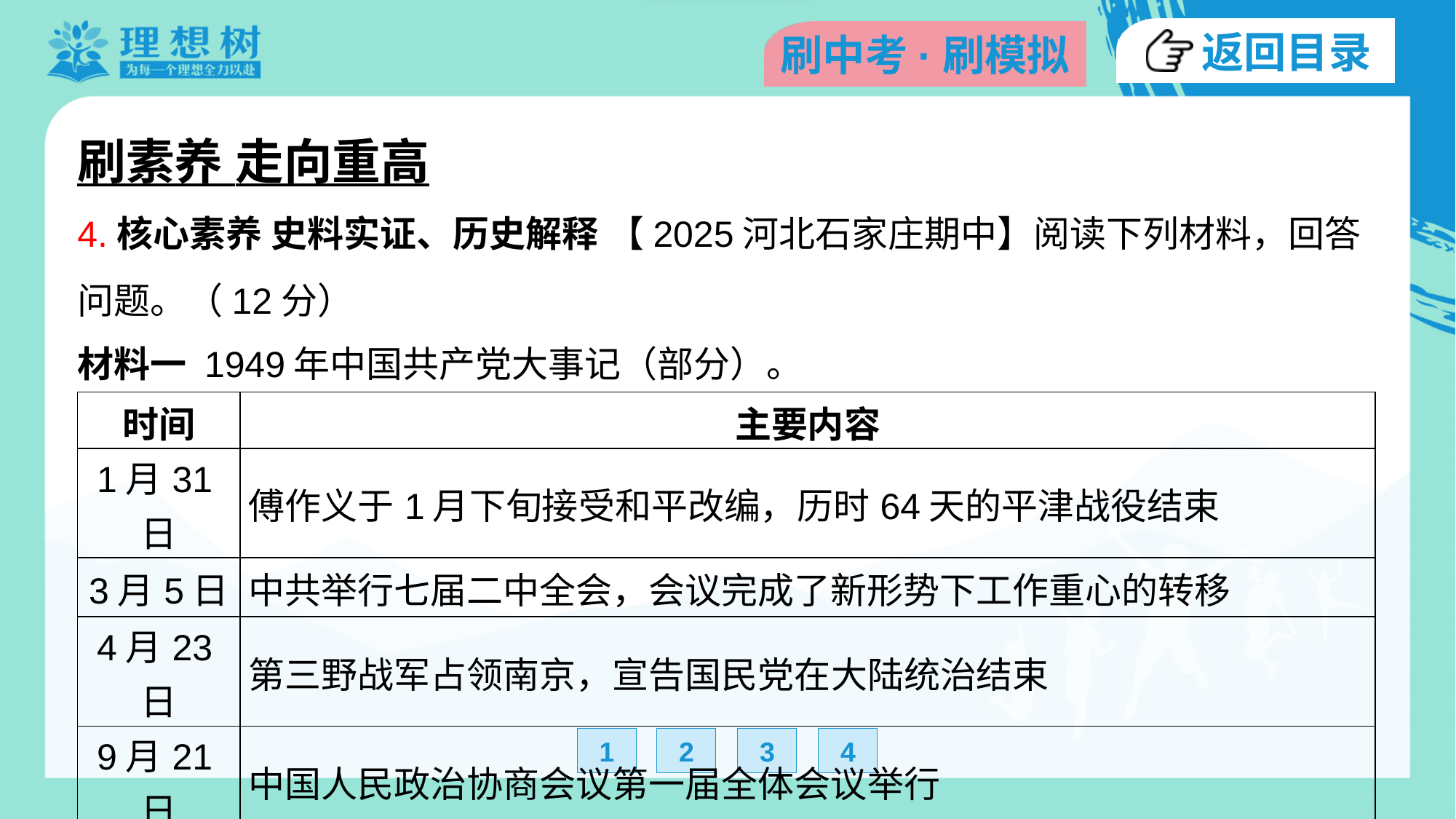

刷素养 走向重高
4.核心素养 史料实证、历史解释 【2025河北石家庄期中】阅读下列材料，回答
问题。（12分）
材料一 1949年中国共产党大事记（部分）。
| 时间 | 主要内容 |
| --- | --- |
| 1月31日 | 傅作义于1月下旬接受和平改编，历时64天的平津战役结束 |
| 3月5日 | 中共举行七届二中全会，会议完成了新形势下工作重心的转移 |
| 4月23日 | 第三野战军占领南京，宣告国民党在大陆统治结束 |
| 9月21日 | 中国人民政治协商会议第一届全体会议举行 |